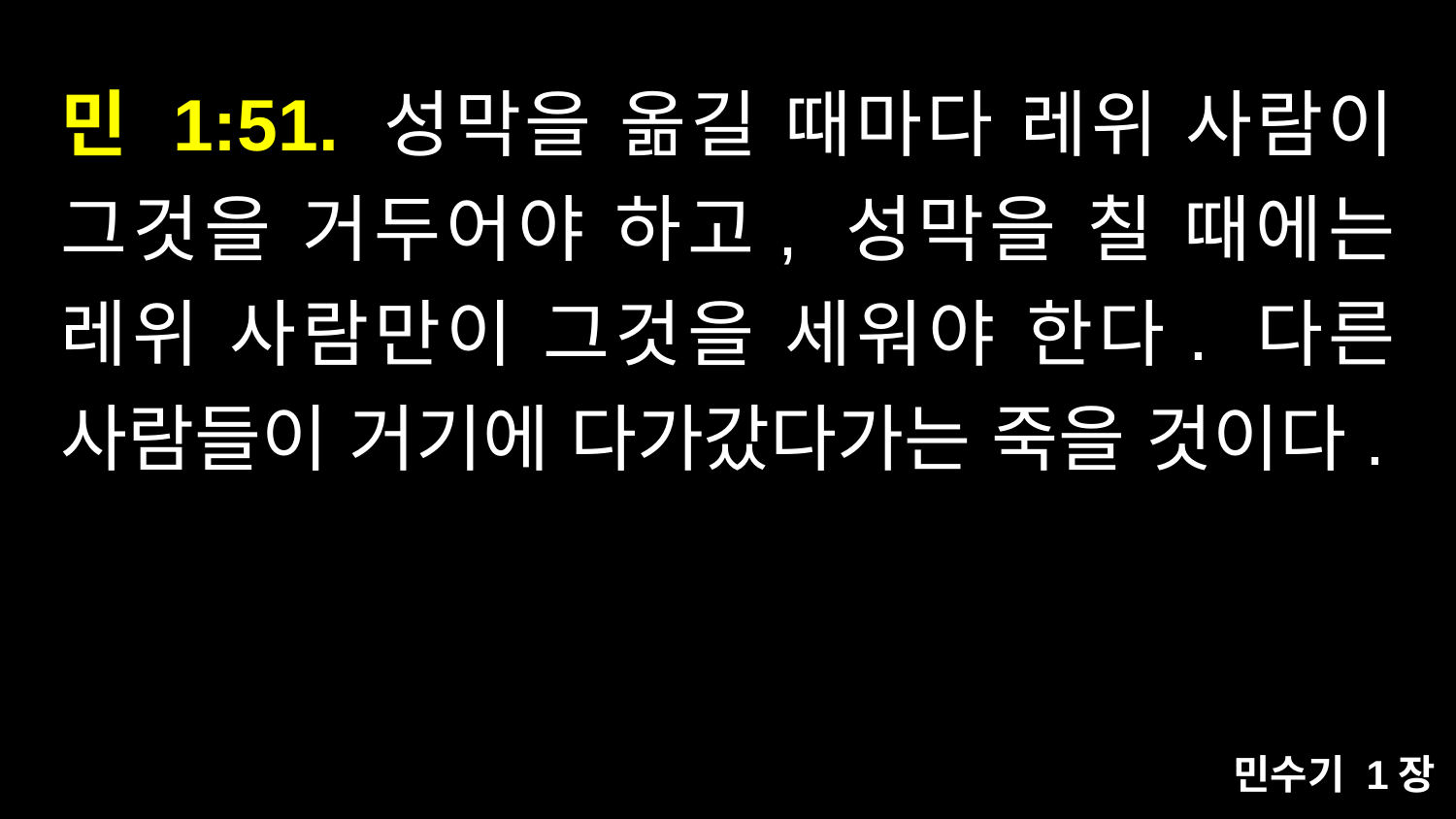

# 민 1:51. 성막을 옮길 때마다 레위 사람이 그것을 거두어야 하고, 성막을 칠 때에는 레위 사람만이 그것을 세워야 한다. 다른 사람들이 거기에 다가갔다가는 죽을 것이다.
민수기 1장